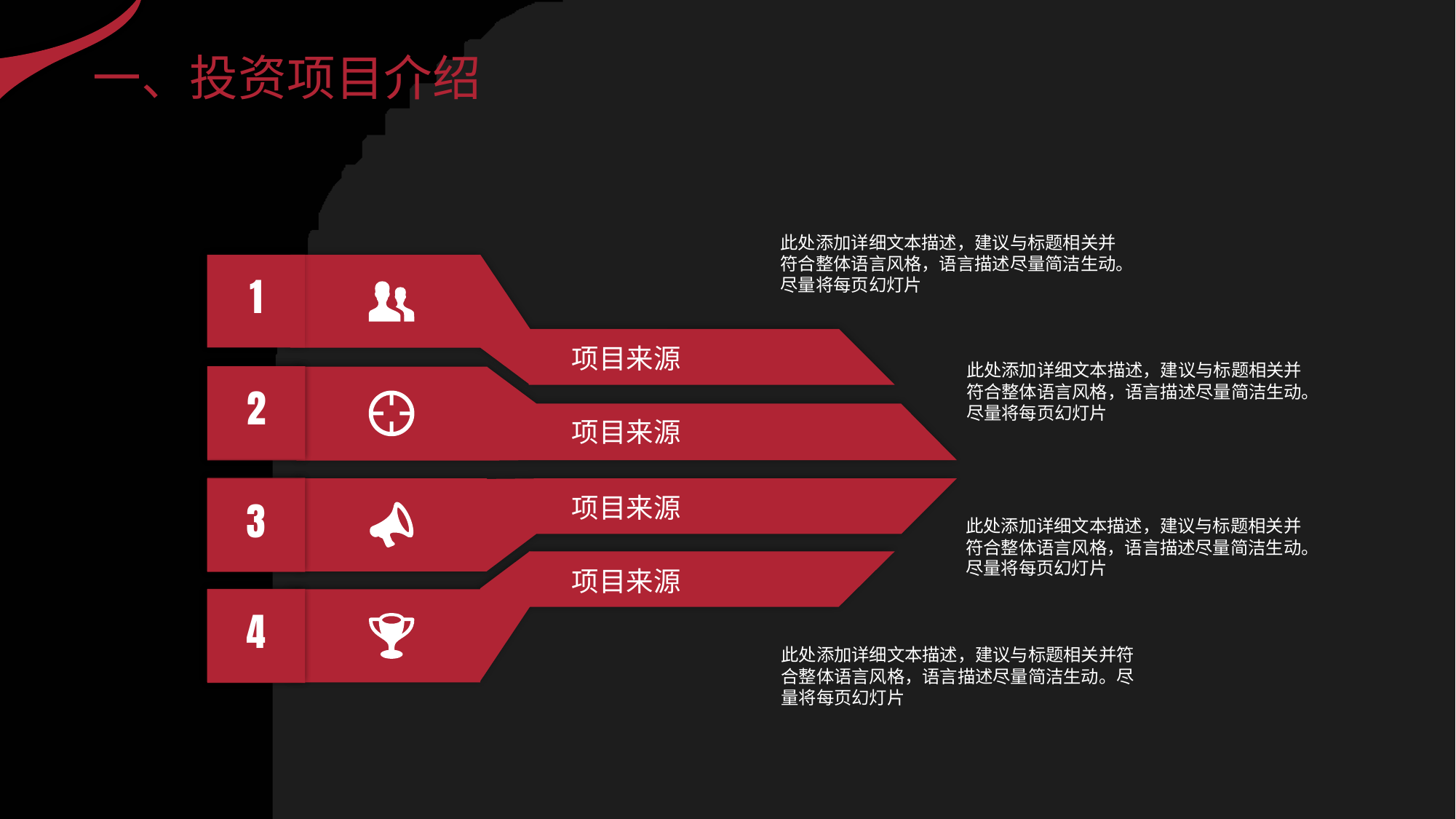

一、投资项目介绍
此处添加详细文本描述，建议与标题相关并符合整体语言风格，语言描述尽量简洁生动。尽量将每页幻灯片

1

项目来源
此处添加详细文本描述，建议与标题相关并符合整体语言风格，语言描述尽量简洁生动。尽量将每页幻灯片
2

项目来源

3
项目来源

此处添加详细文本描述，建议与标题相关并符合整体语言风格，语言描述尽量简洁生动。尽量将每页幻灯片

项目来源
4

此处添加详细文本描述，建议与标题相关并符合整体语言风格，语言描述尽量简洁生动。尽量将每页幻灯片